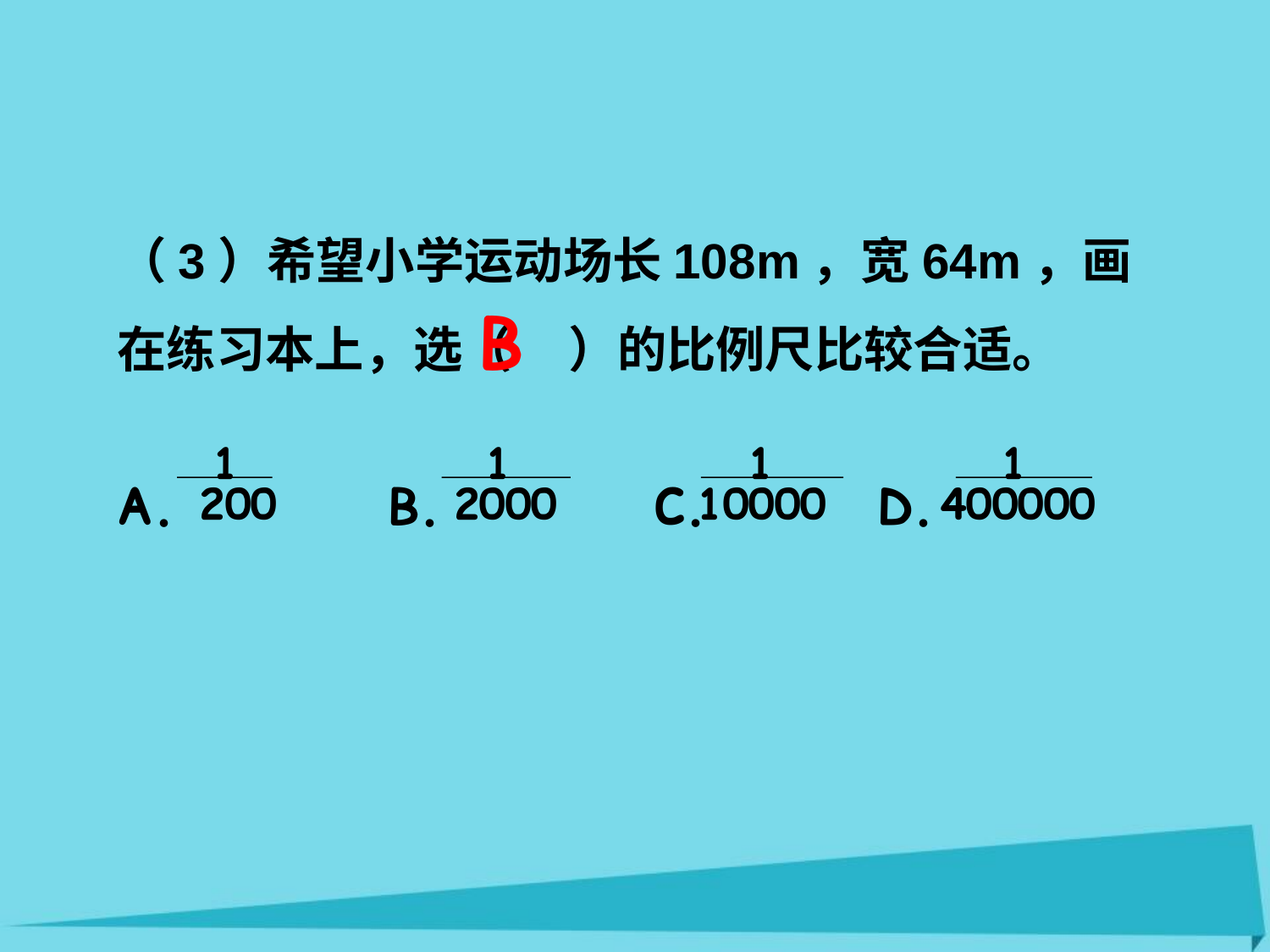

（3）希望小学运动场长108m，宽64m，画在练习本上，选（     ）的比例尺比较合适。

A.          B.          C.        D.
B
1
200

1
2000

1
10000

1
400000